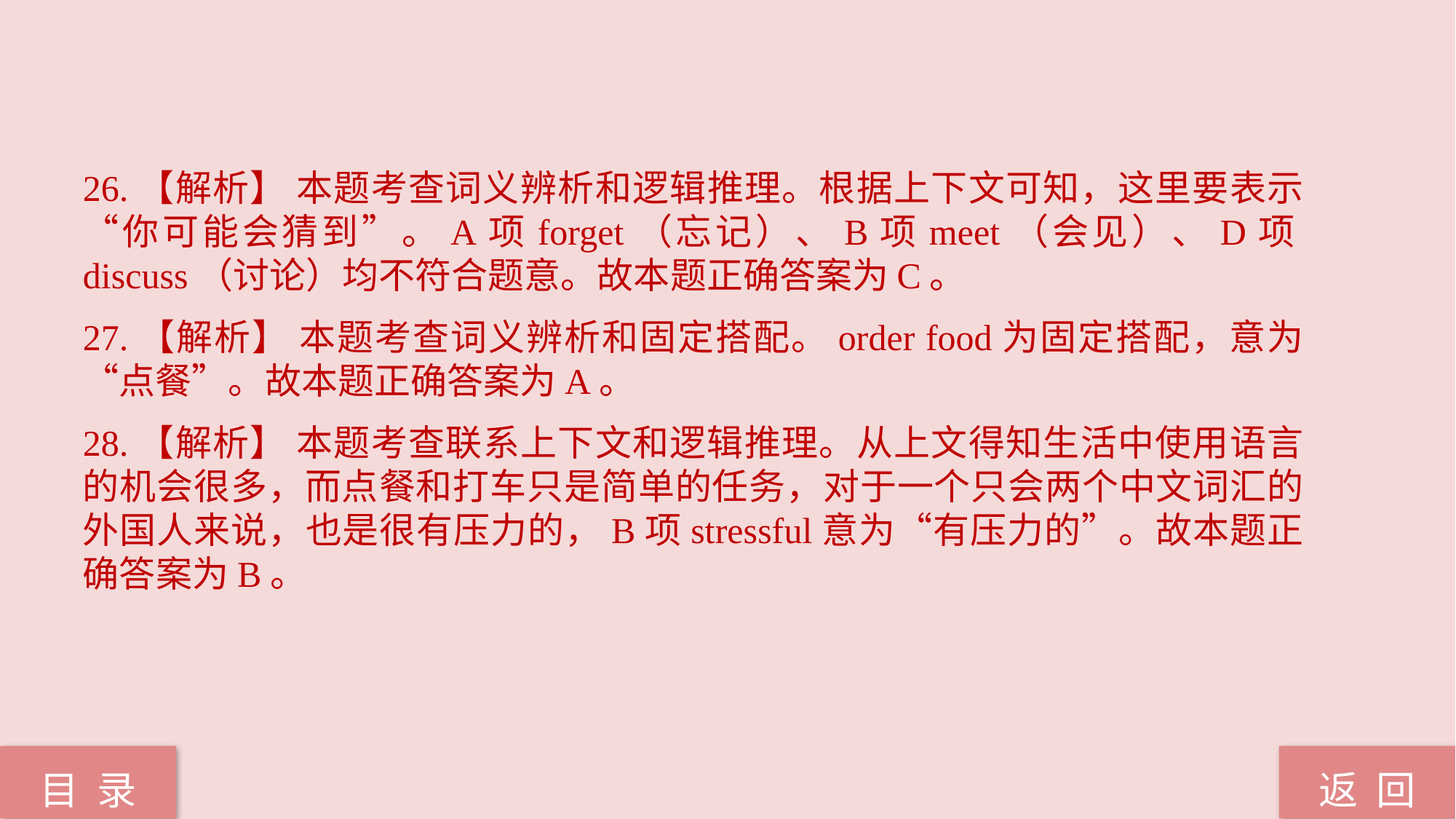

26.【解析】 本题考查词义辨析和逻辑推理。根据上下文可知，这里要表示“你可能会猜到”。A项forget（忘记）、B项meet（会见）、D项discuss（讨论）均不符合题意。故本题正确答案为C。
27.【解析】 本题考查词义辨析和固定搭配。order food为固定搭配，意为“点餐”。故本题正确答案为A。
28.【解析】 本题考查联系上下文和逻辑推理。从上文得知生活中使用语言的机会很多，而点餐和打车只是简单的任务，对于一个只会两个中文词汇的外国人来说，也是很有压力的，B项stressful意为“有压力的”。故本题正确答案为B。
返  回